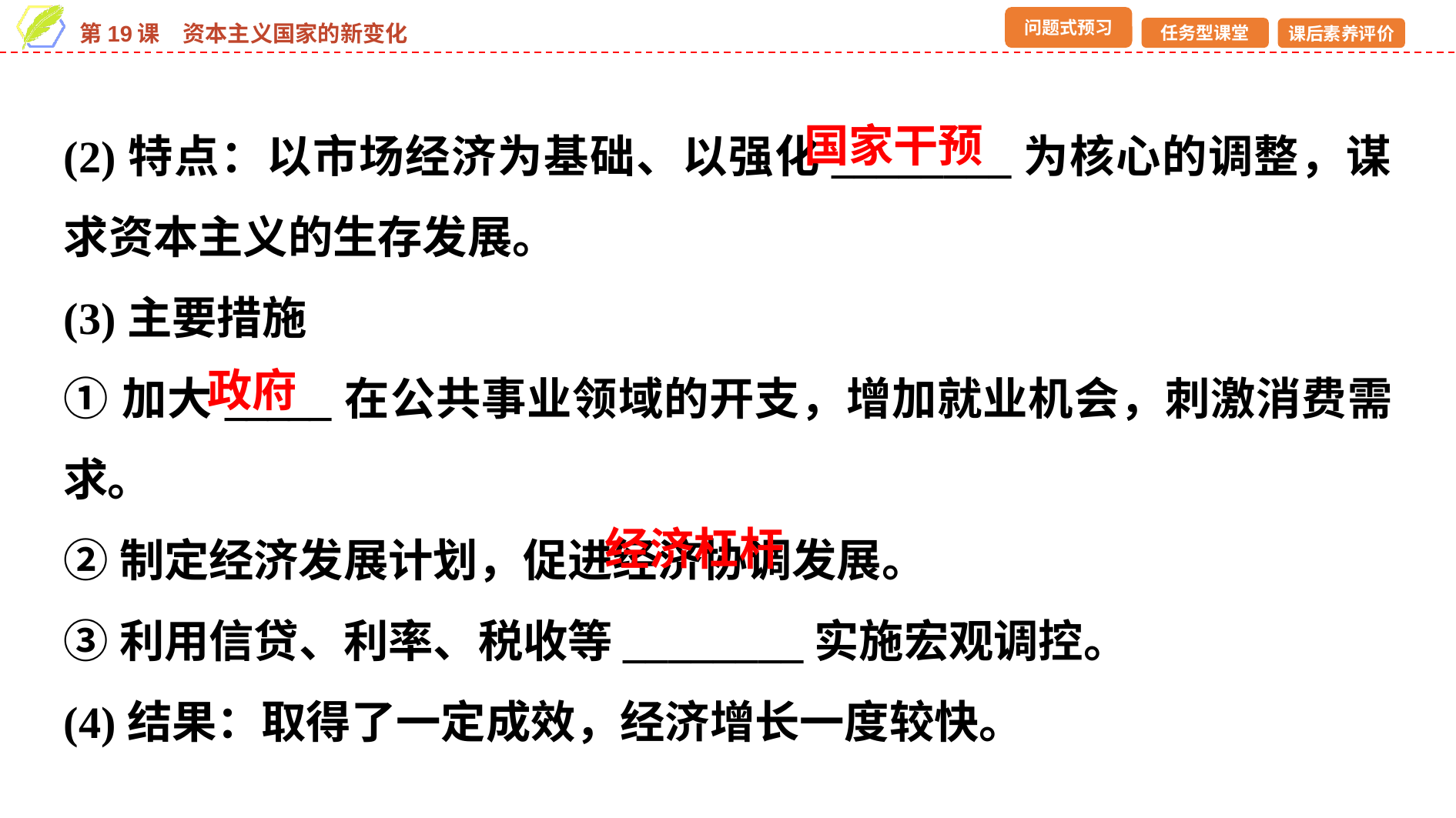

(2)特点：以市场经济为基础、以强化________为核心的调整，谋求资本主义的生存发展。
(3)主要措施
①加大_____在公共事业领域的开支，增加就业机会，刺激消费需求。
②制定经济发展计划，促进经济协调发展。
③利用信贷、利率、税收等________实施宏观调控。
(4)结果：取得了一定成效，经济增长一度较快。
国家干预
政府
经济杠杆